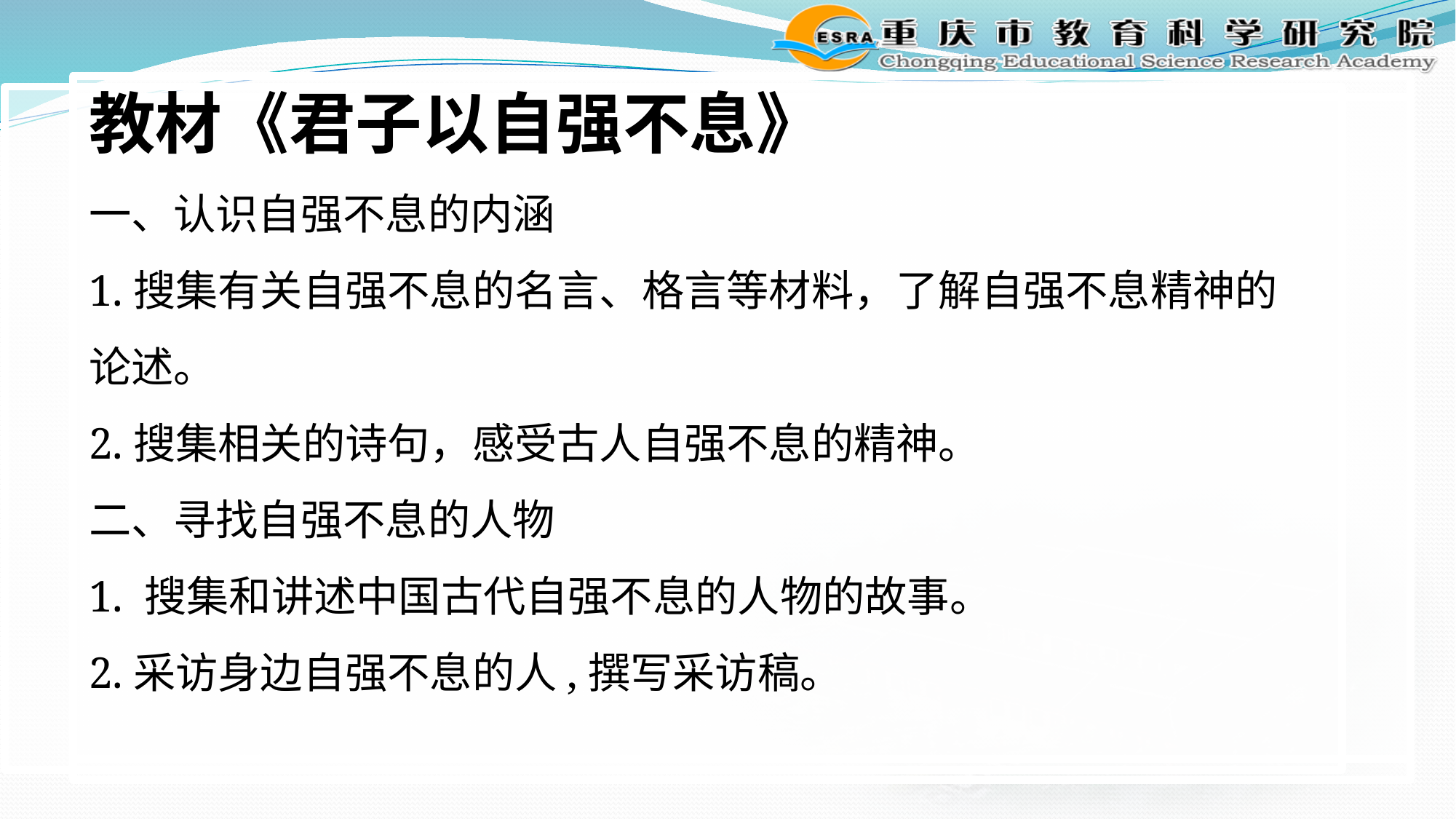

教材《君子以自强不息》
一、认识自强不息的内涵
1.搜集有关自强不息的名言、格言等材料，了解自强不息精神的论述。
2.搜集相关的诗句，感受古人自强不息的精神。
二、寻找自强不息的人物
1. 搜集和讲述中国古代自强不息的人物的故事。
2.采访身边自强不息的人,撰写采访稿。